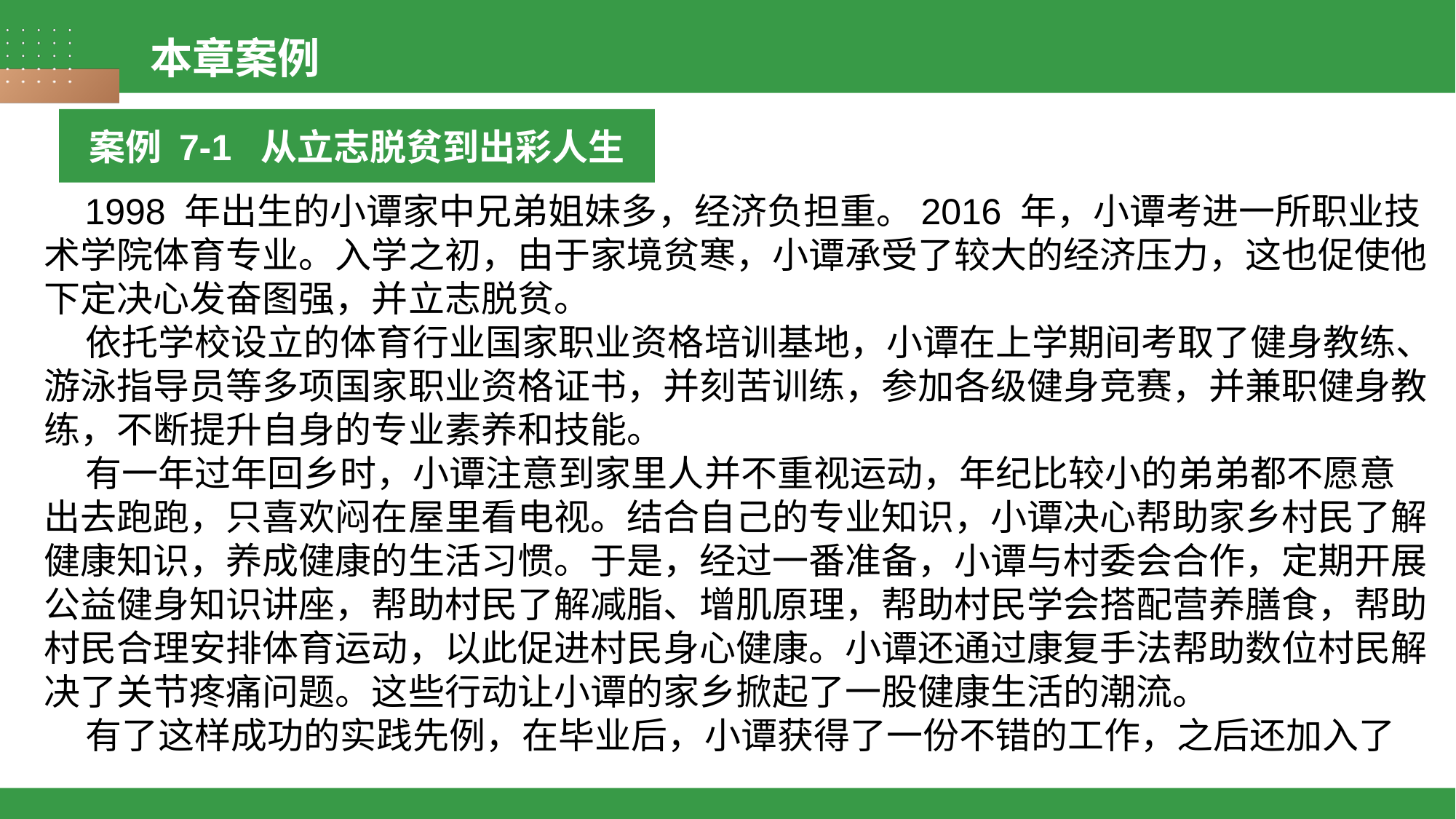

本章案例
案例 7-1  从立志脱贫到出彩人生
    1998 年出生的小谭家中兄弟姐妹多，经济负担重。2016 年，小谭考进一所职业技术学院体育专业。入学之初，由于家境贫寒，小谭承受了较大的经济压力，这也促使他下定决心发奋图强，并立志脱贫。
    依托学校设立的体育行业国家职业资格培训基地，小谭在上学期间考取了健身教练、游泳指导员等多项国家职业资格证书，并刻苦训练，参加各级健身竞赛，并兼职健身教练，不断提升自身的专业素养和技能。
    有一年过年回乡时，小谭注意到家里人并不重视运动，年纪比较小的弟弟都不愿意出去跑跑，只喜欢闷在屋里看电视。结合自己的专业知识，小谭决心帮助家乡村民了解健康知识，养成健康的生活习惯。于是，经过一番准备，小谭与村委会合作，定期开展公益健身知识讲座，帮助村民了解减脂、增肌原理，帮助村民学会搭配营养膳食，帮助村民合理安排体育运动，以此促进村民身心健康。小谭还通过康复手法帮助数位村民解决了关节疼痛问题。这些行动让小谭的家乡掀起了一股健康生活的潮流。
    有了这样成功的实践先例，在毕业后，小谭获得了一份不错的工作，之后还加入了